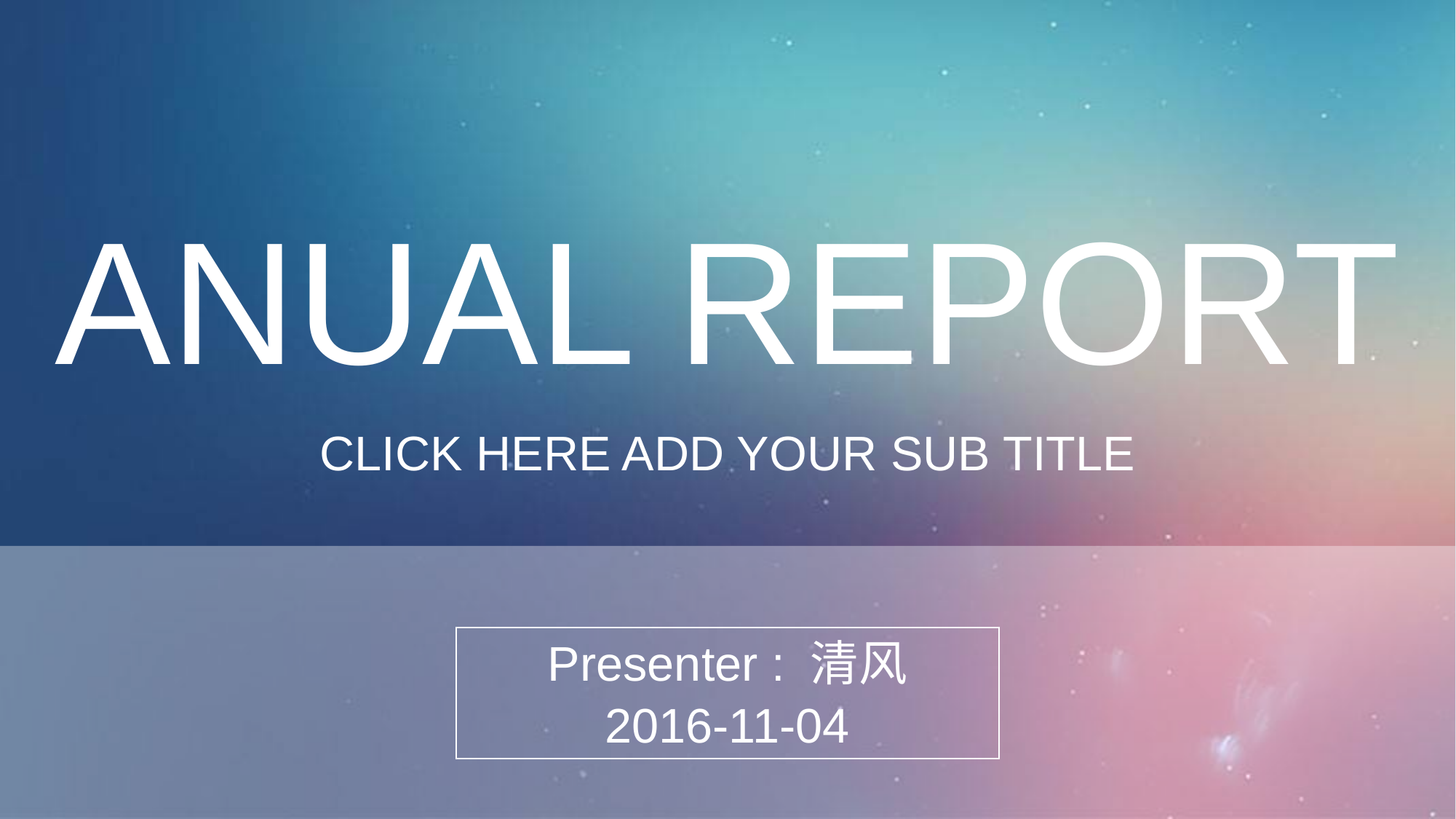

ANUAL REPORT
CLICK HERE ADD YOUR SUB TITLE

Presenter : 清风
2016-11-04